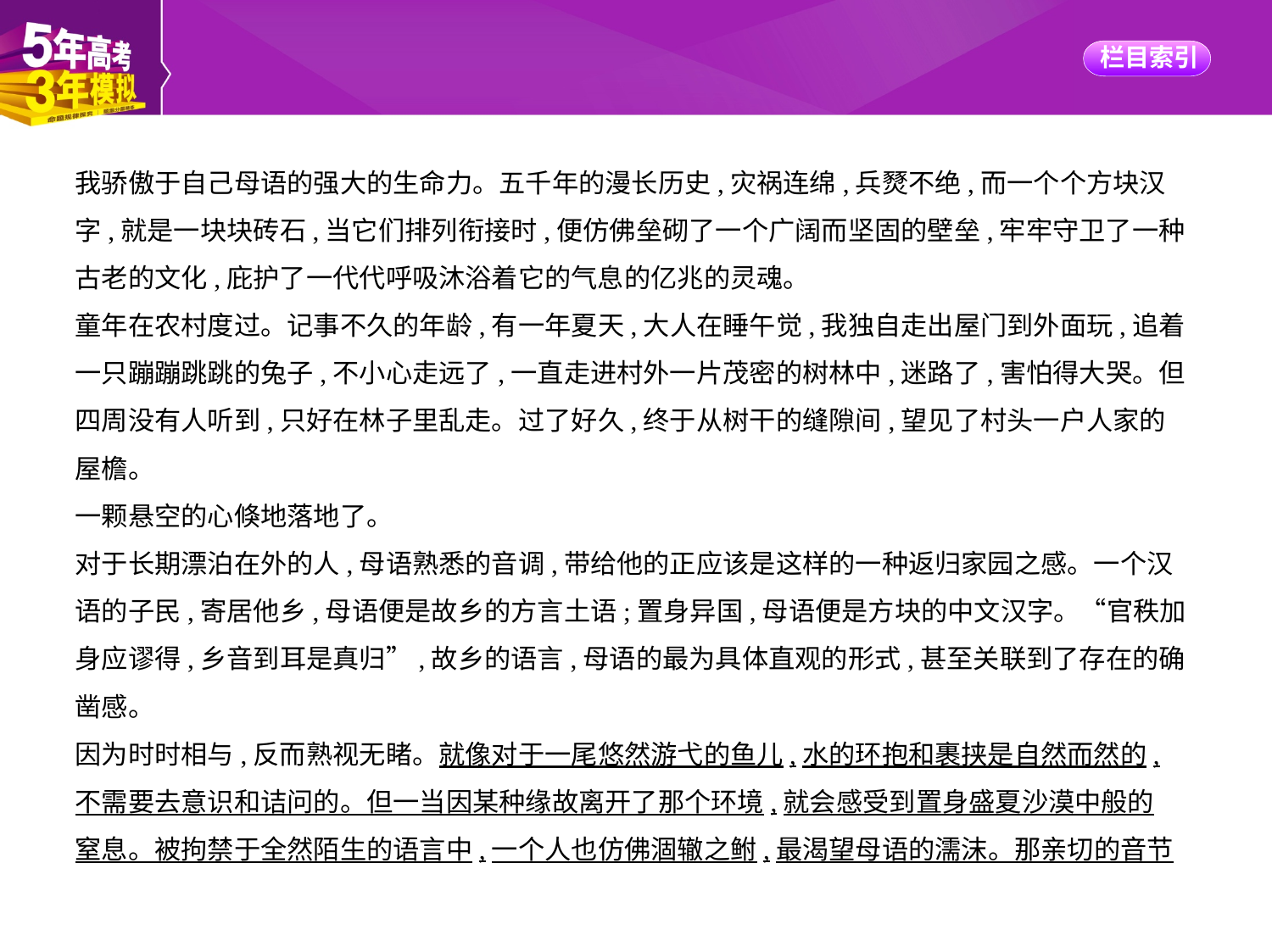

我骄傲于自己母语的强大的生命力。五千年的漫长历史,灾祸连绵,兵燹不绝,而一个个方块汉
字,就是一块块砖石,当它们排列衔接时,便仿佛垒砌了一个广阔而坚固的壁垒,牢牢守卫了一种
古老的文化,庇护了一代代呼吸沐浴着它的气息的亿兆的灵魂。
童年在农村度过。记事不久的年龄,有一年夏天,大人在睡午觉,我独自走出屋门到外面玩,追着
一只蹦蹦跳跳的兔子,不小心走远了,一直走进村外一片茂密的树林中,迷路了,害怕得大哭。但
四周没有人听到,只好在林子里乱走。过了好久,终于从树干的缝隙间,望见了村头一户人家的
屋檐。
一颗悬空的心倏地落地了。
对于长期漂泊在外的人,母语熟悉的音调,带给他的正应该是这样的一种返归家园之感。一个汉
语的子民,寄居他乡,母语便是故乡的方言土语;置身异国,母语便是方块的中文汉字。“官秩加
身应谬得,乡音到耳是真归”,故乡的语言,母语的最为具体直观的形式,甚至关联到了存在的确
凿感。
因为时时相与,反而熟视无睹。就像对于一尾悠然游弋的鱼儿,水的环抱和裹挟是自然而然的,
不需要去意识和诘问的。但一当因某种缘故离开了那个环境,就会感受到置身盛夏沙漠中般的
窒息。被拘禁于全然陌生的语言中,一个人也仿佛涸辙之鲋,最渴望母语的濡沫。那亲切的音节